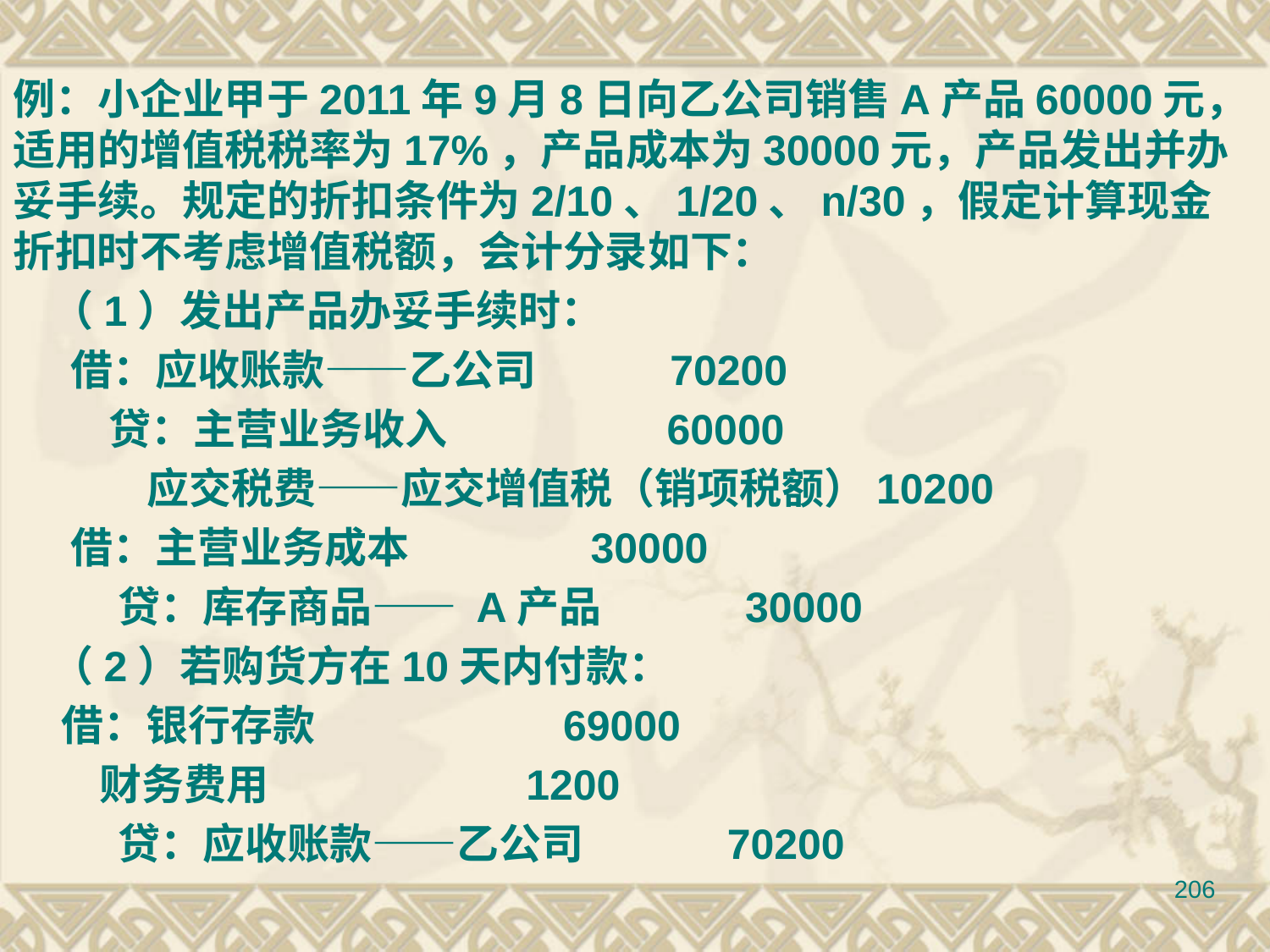

例：小企业甲于2011年9月8日向乙公司销售A产品60000元，适用的增值税税率为17%，产品成本为30000元，产品发出并办妥手续。规定的折扣条件为2/10、1/20、n/30，假定计算现金折扣时不考虑增值税额，会计分录如下：
   （1）发出产品办妥手续时：
     借：应收账款——乙公司             70200
         贷：主营业务收入                      60000
             应交税费——应交增值税（销项税额）10200
     借：主营业务成本                  30000
          贷：库存商品—— A产品              30000
   （2）若购货方在10天内付款：
    借：银行存款                         69000
        财务费用                          1200
          贷：应收账款——乙公司              70200

206